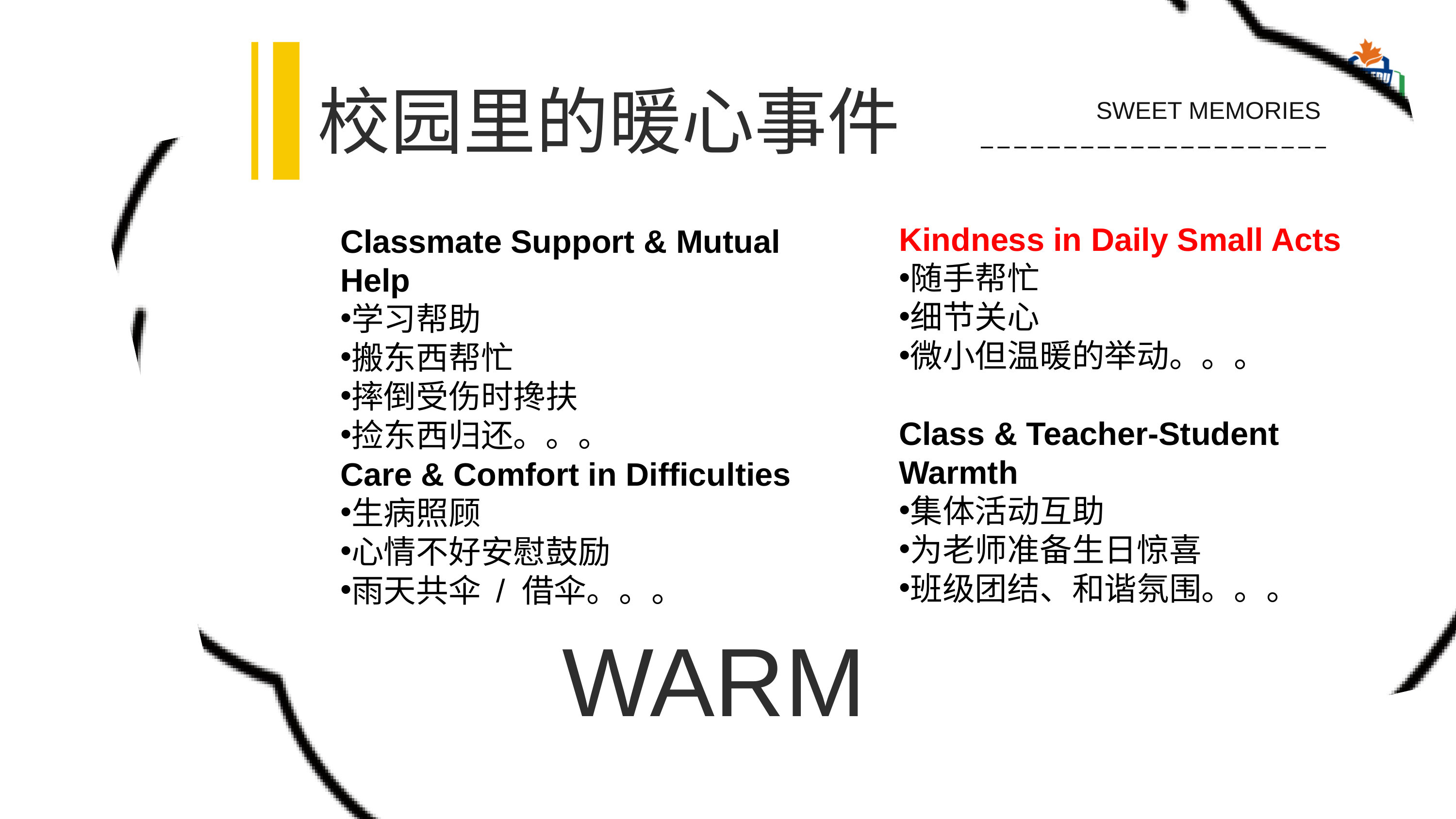

校园里的暖心事件

SWEET MEMORIES

Kindness in Daily Small Acts
随手帮忙
细节关心
微小但温暖的举动。。。

Class & Teacher-Student Warmth
集体活动互助
为老师准备生日惊喜
班级团结、和谐氛围。。。
Classmate Support & Mutual Help
学习帮助
搬东西帮忙
摔倒受伤时搀扶
捡东西归还。。。
Care & Comfort in Difficulties
生病照顾
心情不好安慰鼓励
雨天共伞 / 借伞。。。

WARM